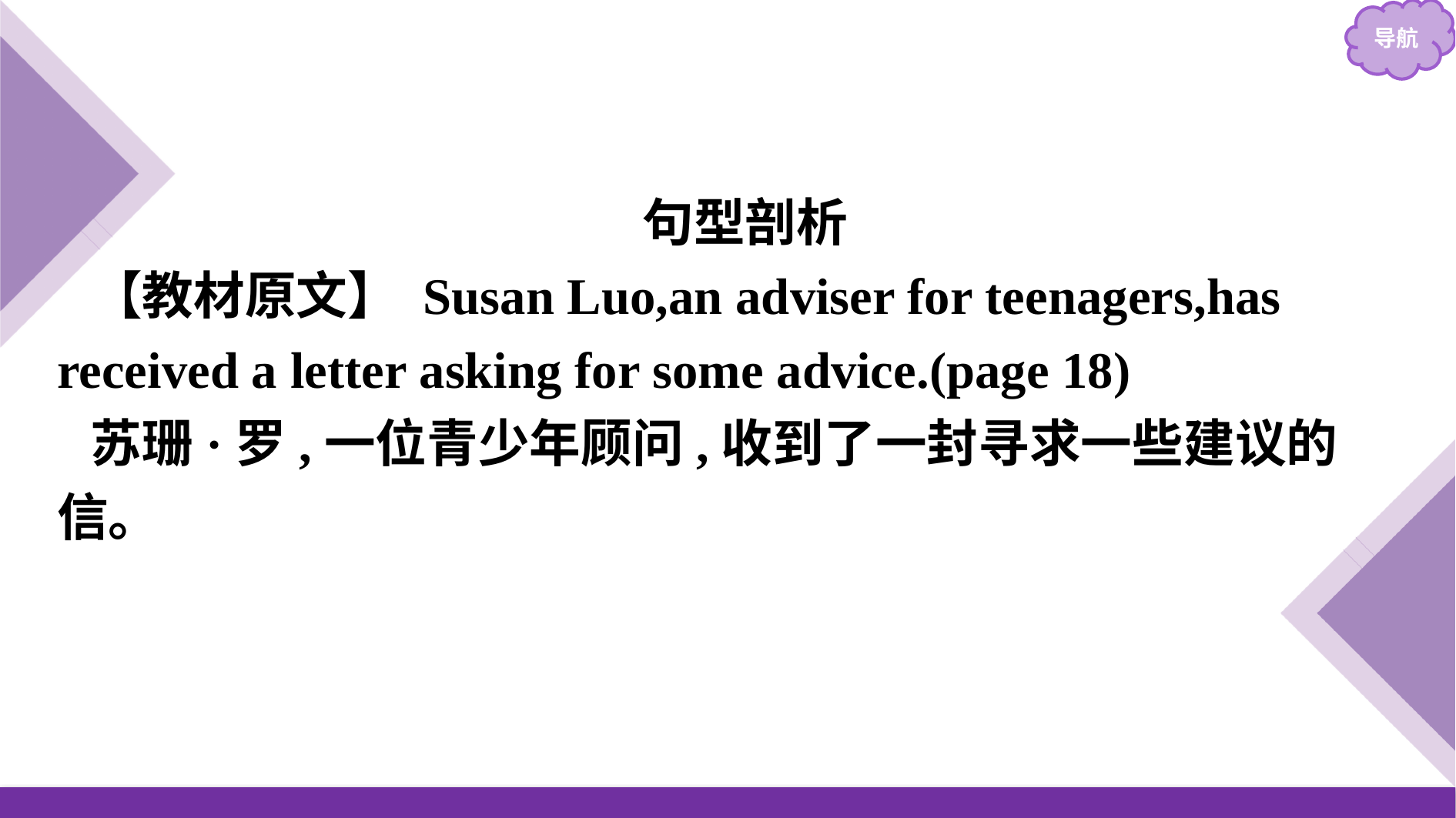

句型剖析
【教材原文】 Susan Luo,an adviser for teenagers,has received a letter asking for some advice.(page 18)
苏珊·罗,一位青少年顾问,收到了一封寻求一些建议的信。